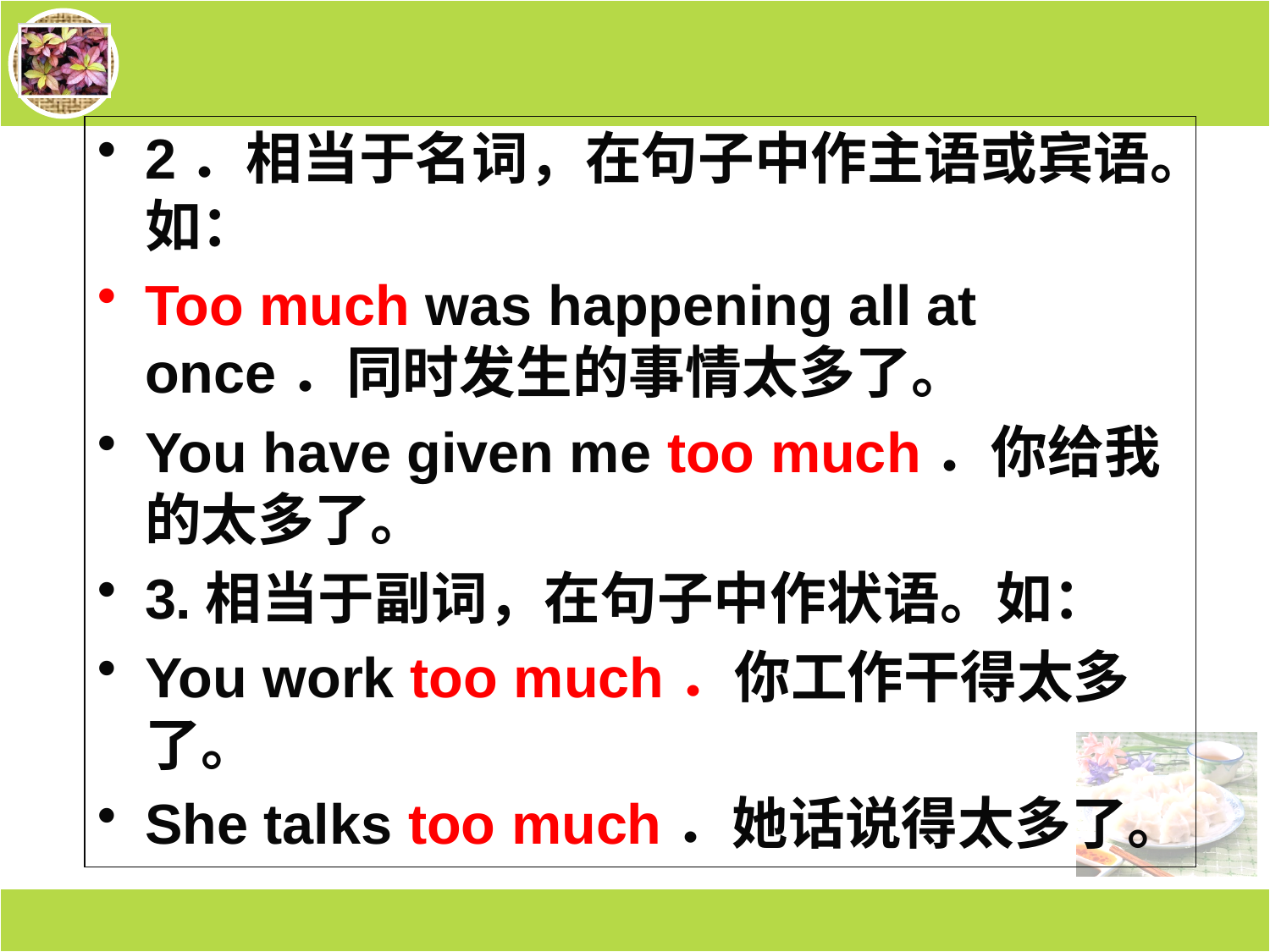

2．相当于名词，在句子中作主语或宾语。如：
Too much was happening all at once．同时发生的事情太多了。
You have given me too much．你给我的太多了。
3.相当于副词，在句子中作状语。如：
You work too much．你工作干得太多了。
She talks too much．她话说得太多了。